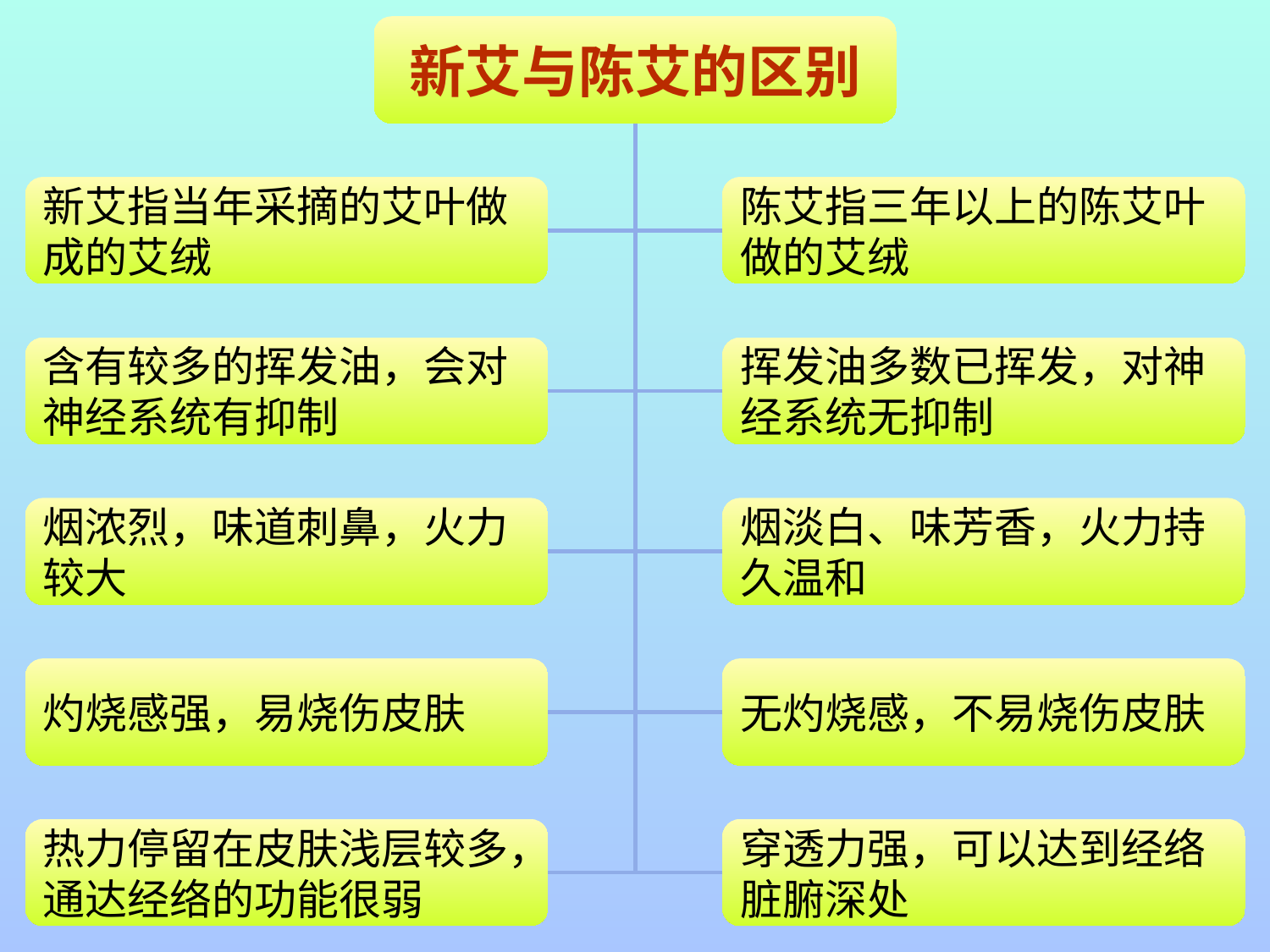

新艾与陈艾的区别
新艾指当年采摘的艾叶做成的艾绒
陈艾指三年以上的陈艾叶做的艾绒
含有较多的挥发油，会对神经系统有抑制
挥发油多数已挥发，对神经系统无抑制
烟浓烈，味道刺鼻，火力较大
烟淡白、味芳香，火力持久温和
灼烧感强，易烧伤皮肤
无灼烧感，不易烧伤皮肤
热力停留在皮肤浅层较多，通达经络的功能很弱
穿透力强，可以达到经络脏腑深处